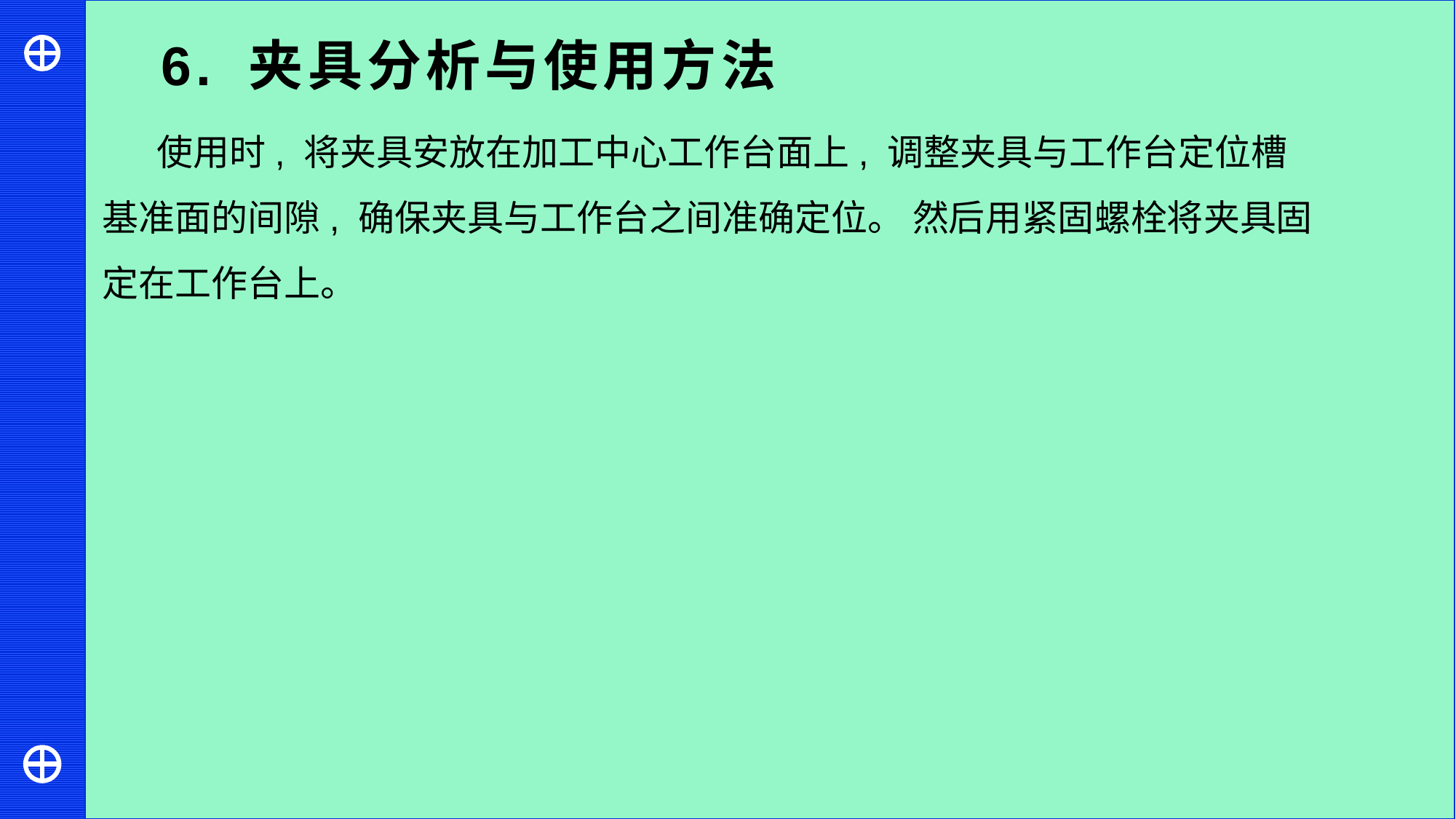

6. 夹具分析与使用方法
使用时, 将夹具安放在加工中心工作台面上, 调整夹具与工作台定位槽基准面的间隙, 确保夹具与工作台之间准确定位。 然后用紧固螺栓将夹具固定在工作台上。